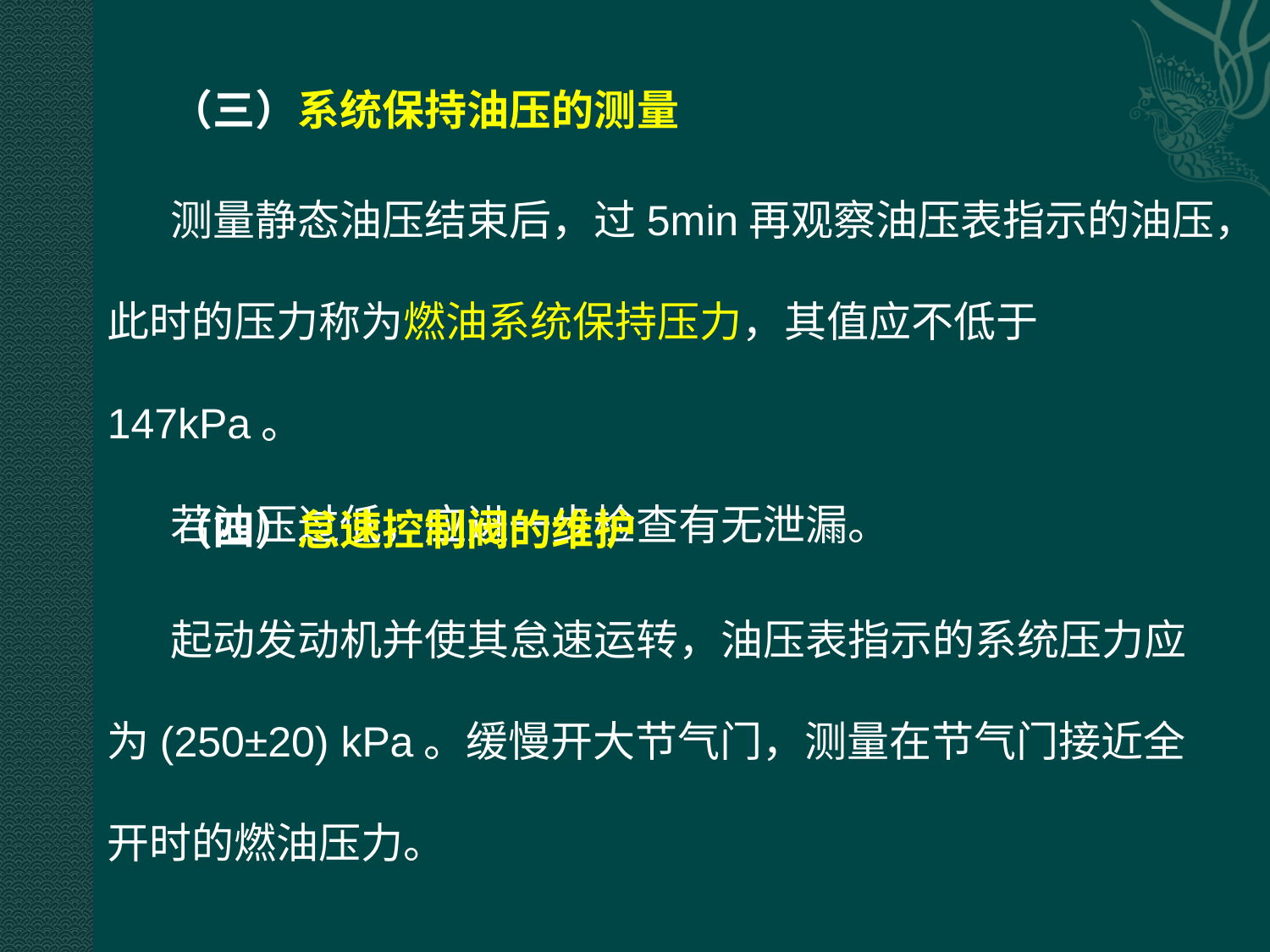

（三）系统保持油压的测量
测量静态油压结束后，过5min再观察油压表指示的油压，此时的压力称为燃油系统保持压力，其值应不低于147kPa。
若油压过低，应进一步检查有无泄漏。
（四）怠速控制阀的维护
起动发动机并使其怠速运转，油压表指示的系统压力应为(250±20) kPa。缓慢开大节气门，测量在节气门接近全开时的燃油压力。